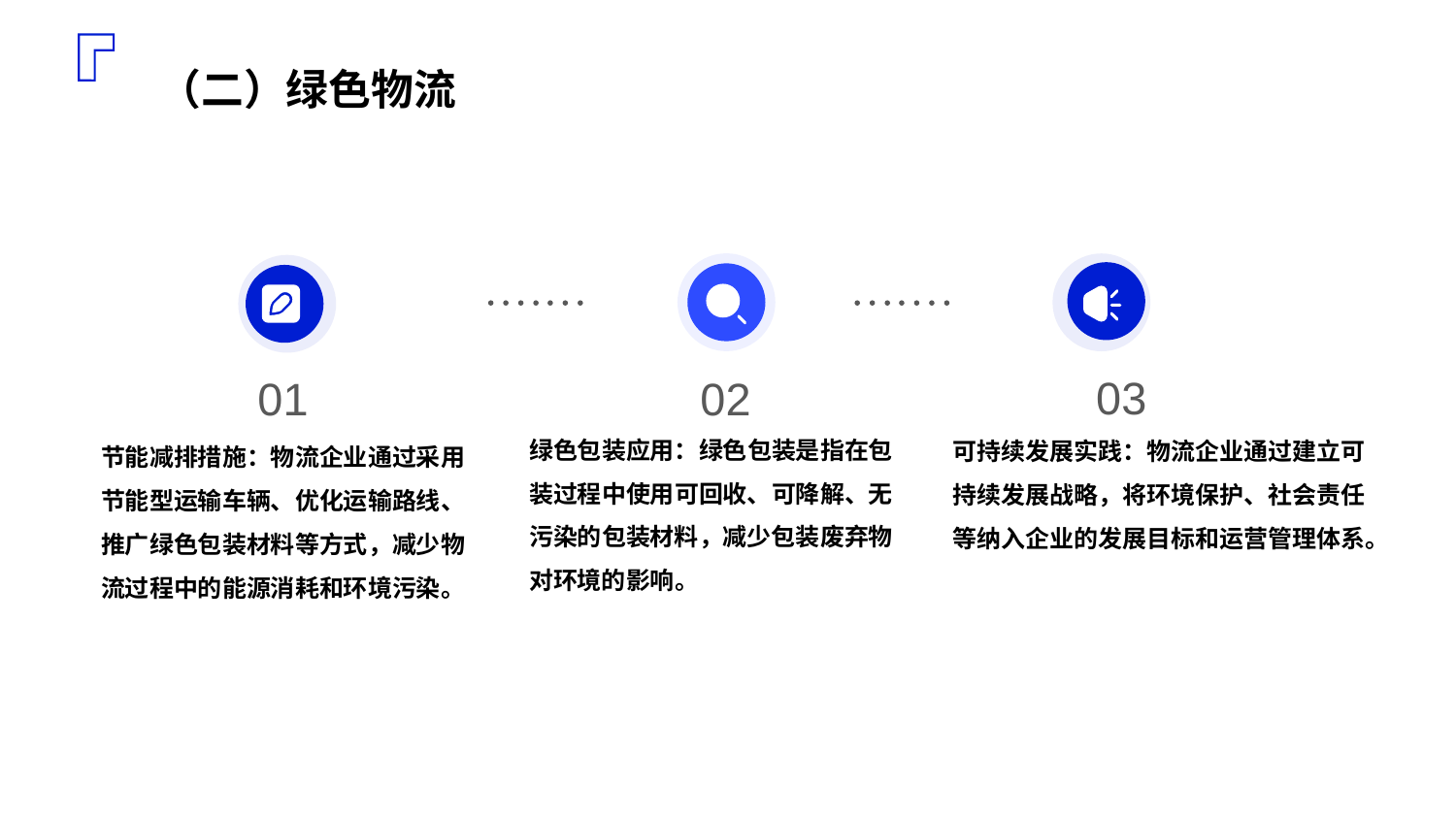

（二）绿色物流

03
01
02
绿色包装应用：绿色包装是指在包装过程中使用可回收、可降解、无污染的包装材料，减少包装废弃物对环境的影响。
可持续发展实践：物流企业通过建立可持续发展战略，将环境保护、社会责任等纳入企业的发展目标和运营管理体系。
节能减排措施：物流企业通过采用节能型运输车辆、优化运输路线、推广绿色包装材料等方式，减少物流过程中的能源消耗和环境污染。